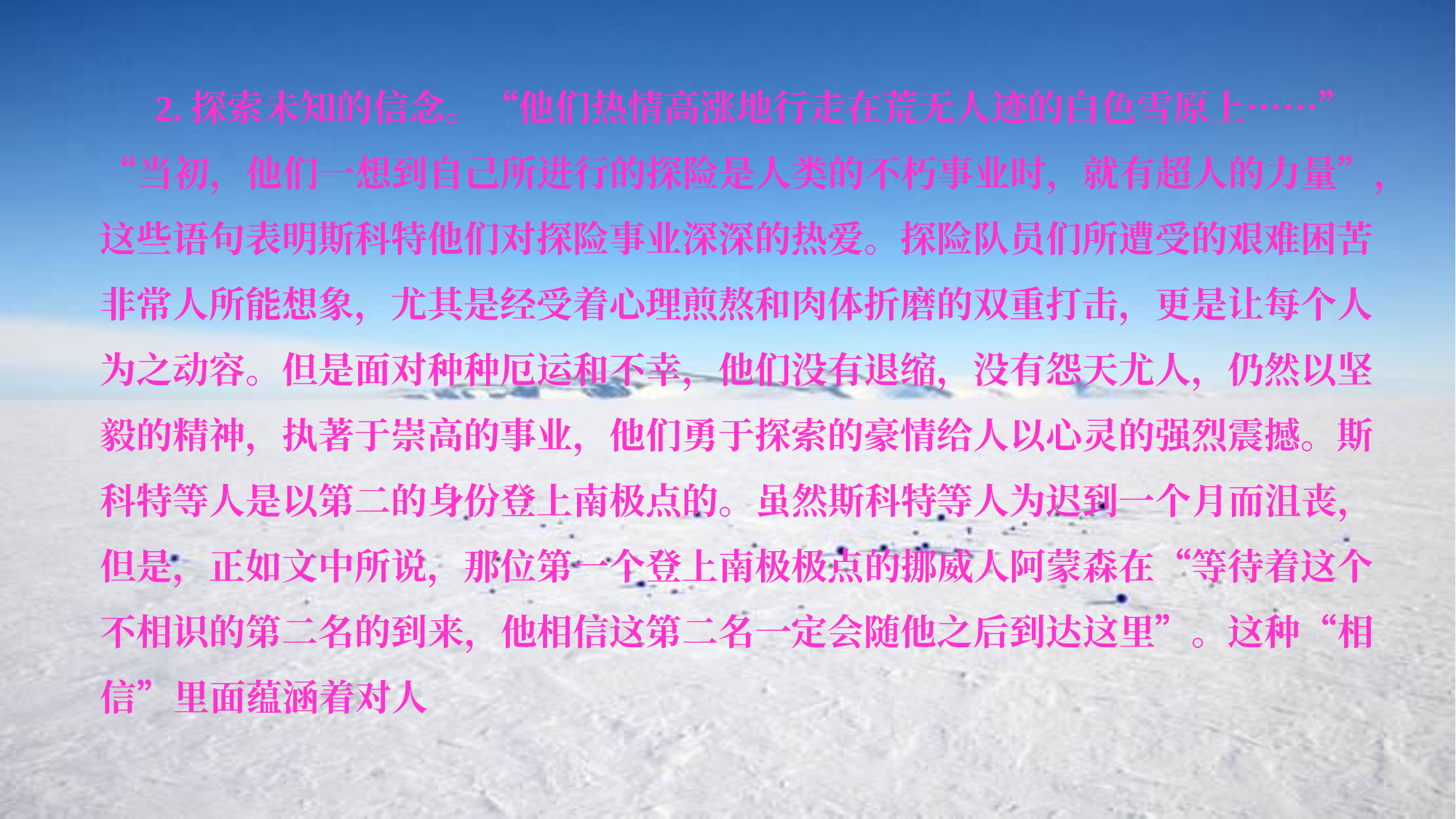

#
2.探索未知的信念。“他们热情高涨地行走在荒无人迹的白色雪原上……”“当初，他们一想到自己所进行的探险是人类的不朽事业时，就有超人的力量”，这些语句表明斯科特他们对探险事业深深的热爱。探险队员们所遭受的艰难困苦非常人所能想象，尤其是经受着心理煎熬和肉体折磨的双重打击，更是让每个人为之动容。但是面对种种厄运和不幸，他们没有退缩，没有怨天尤人，仍然以坚毅的精神，执著于崇高的事业，他们勇于探索的豪情给人以心灵的强烈震撼。斯科特等人是以第二的身份登上南极点的。虽然斯科特等人为迟到一个月而沮丧，但是，正如文中所说，那位第一个登上南极极点的挪威人阿蒙森在“等待着这个不相识的第二名的到来，他相信这第二名一定会随他之后到达这里”。这种“相信”里面蕴涵着对人